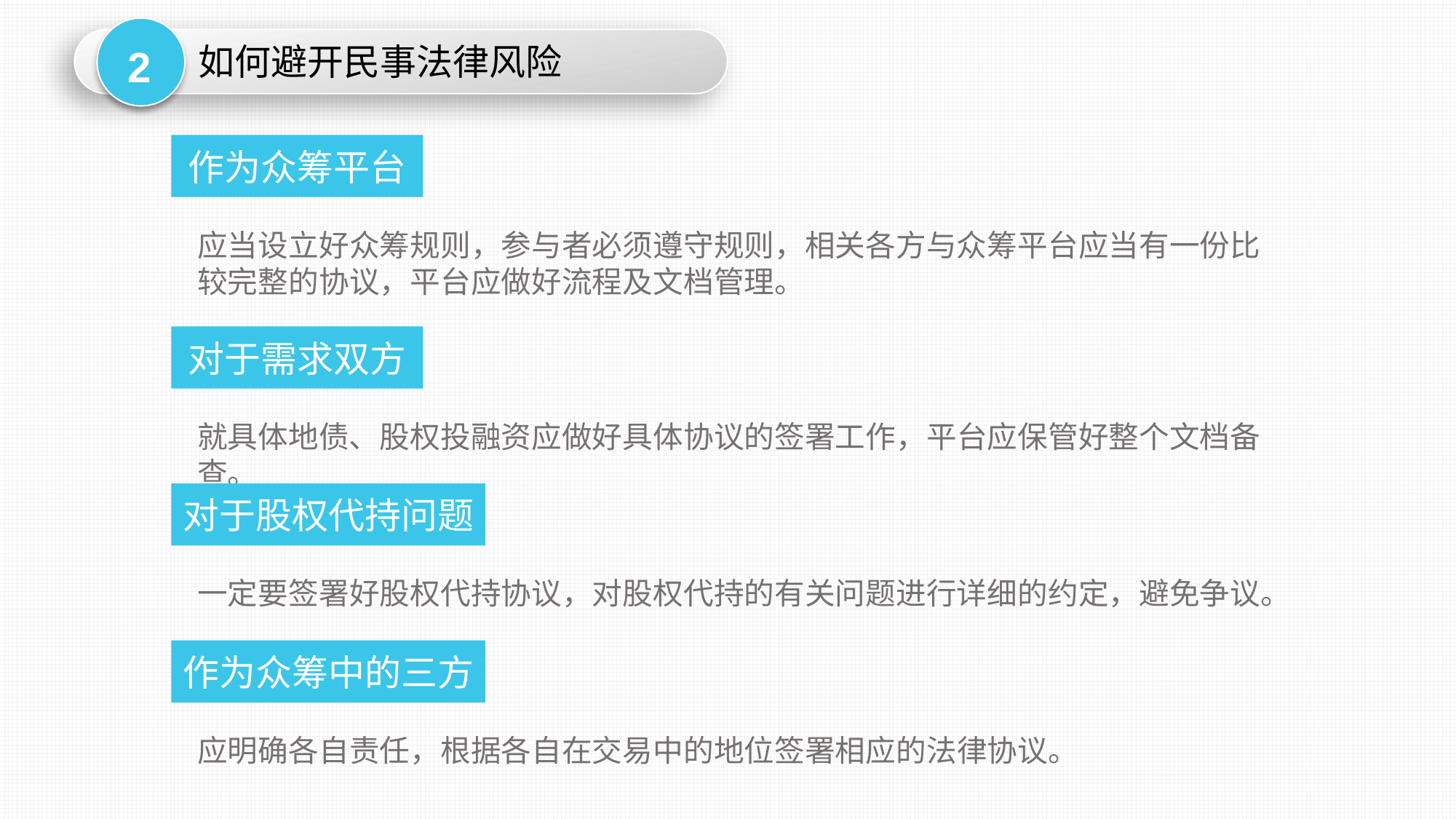

2

如何避开民事法律风险
作为众筹平台
应当设立好众筹规则，参与者必须遵守规则，相关各方与众筹平台应当有一份比较完整的协议，平台应做好流程及文档管理。
对于需求双方
就具体地债、股权投融资应做好具体协议的签署工作，平台应保管好整个文档备查。
对于股权代持问题
一定要签署好股权代持协议，对股权代持的有关问题进行详细的约定，避免争议。
作为众筹中的三方
应明确各自责任，根据各自在交易中的地位签署相应的法律协议。